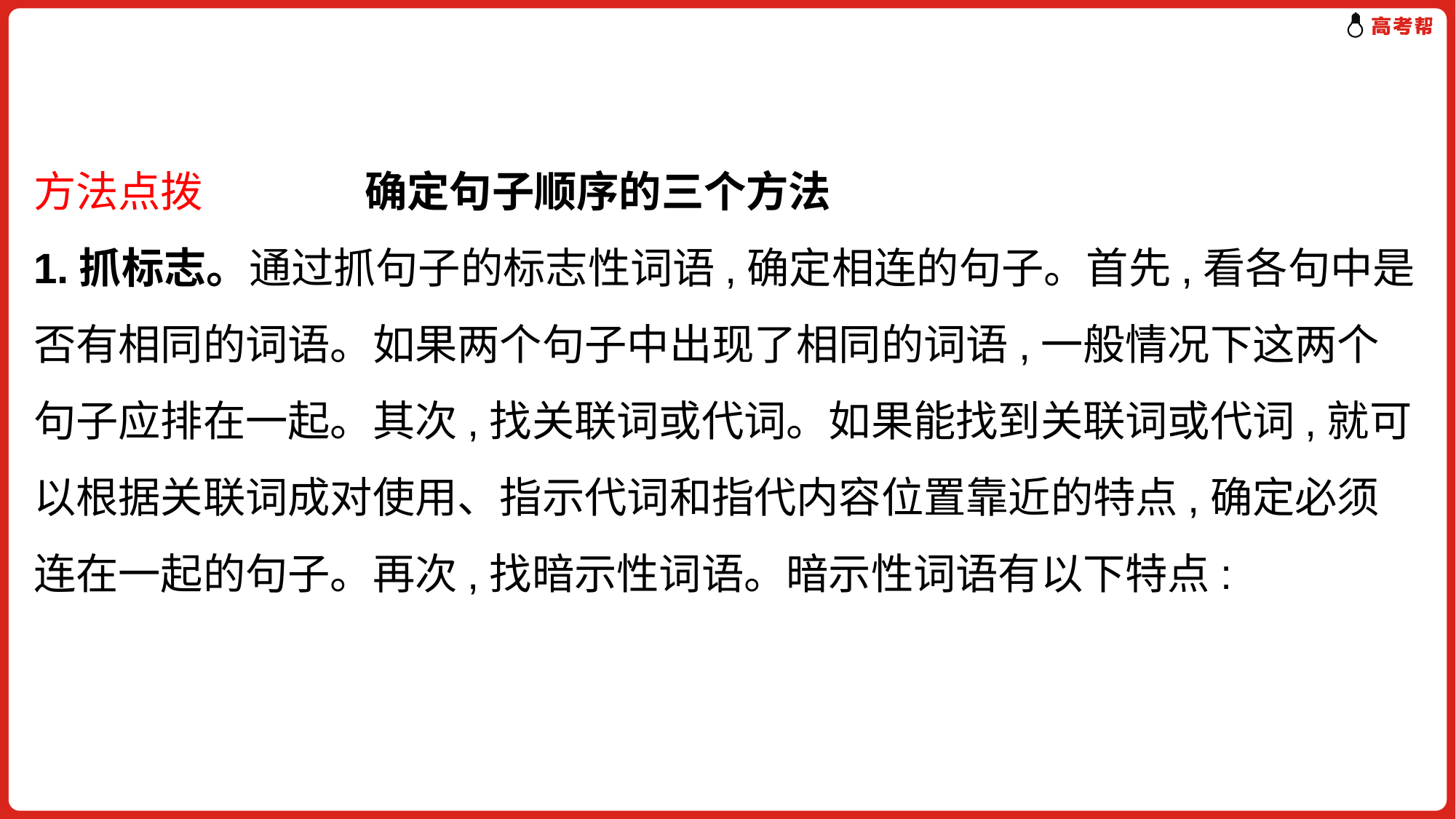

方法点拨                 确定句子顺序的三个方法
1.抓标志。通过抓句子的标志性词语,确定相连的句子。首先,看各句中是否有相同的词语。如果两个句子中出现了相同的词语,一般情况下这两个句子应排在一起。其次,找关联词或代词。如果能找到关联词或代词,就可以根据关联词成对使用、指示代词和指代内容位置靠近的特点,确定必须连在一起的句子。再次,找暗示性词语。暗示性词语有以下特点: